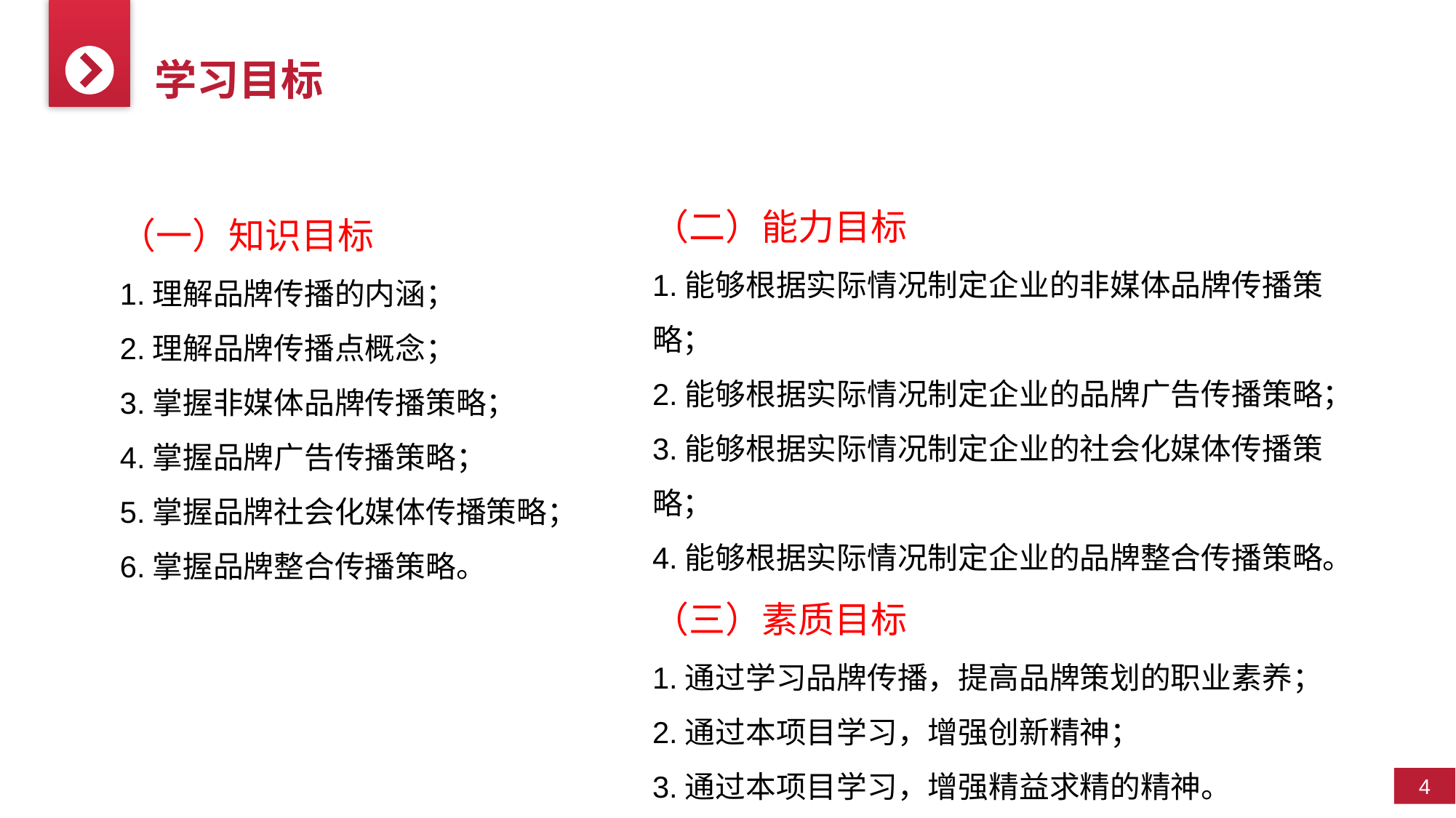

学习目标
（二）能力目标
1.能够根据实际情况制定企业的非媒体品牌传播策略；
2.能够根据实际情况制定企业的品牌广告传播策略；
3.能够根据实际情况制定企业的社会化媒体传播策略；
4.能够根据实际情况制定企业的品牌整合传播策略。
（三）素质目标
1.通过学习品牌传播，提高品牌策划的职业素养；
2.通过本项目学习，增强创新精神；
3.通过本项目学习，增强精益求精的精神。
（一）知识目标
1.理解品牌传播的内涵；
2.理解品牌传播点概念；
3.掌握非媒体品牌传播策略；
4.掌握品牌广告传播策略；
5.掌握品牌社会化媒体传播策略；
6.掌握品牌整合传播策略。